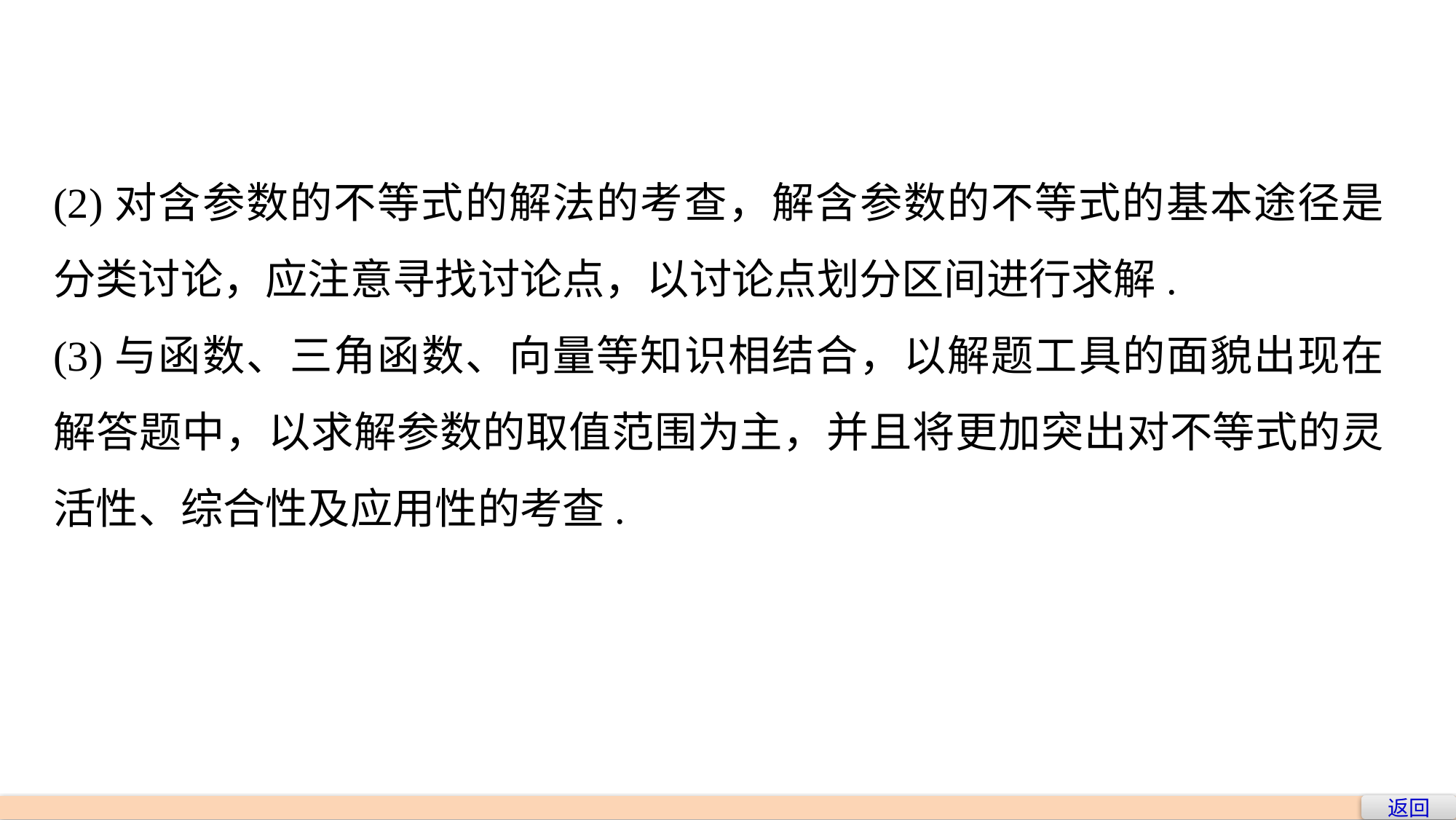

(2)对含参数的不等式的解法的考查，解含参数的不等式的基本途径是分类讨论，应注意寻找讨论点，以讨论点划分区间进行求解.
(3)与函数、三角函数、向量等知识相结合，以解题工具的面貌出现在解答题中，以求解参数的取值范围为主，并且将更加突出对不等式的灵活性、综合性及应用性的考查.
返回